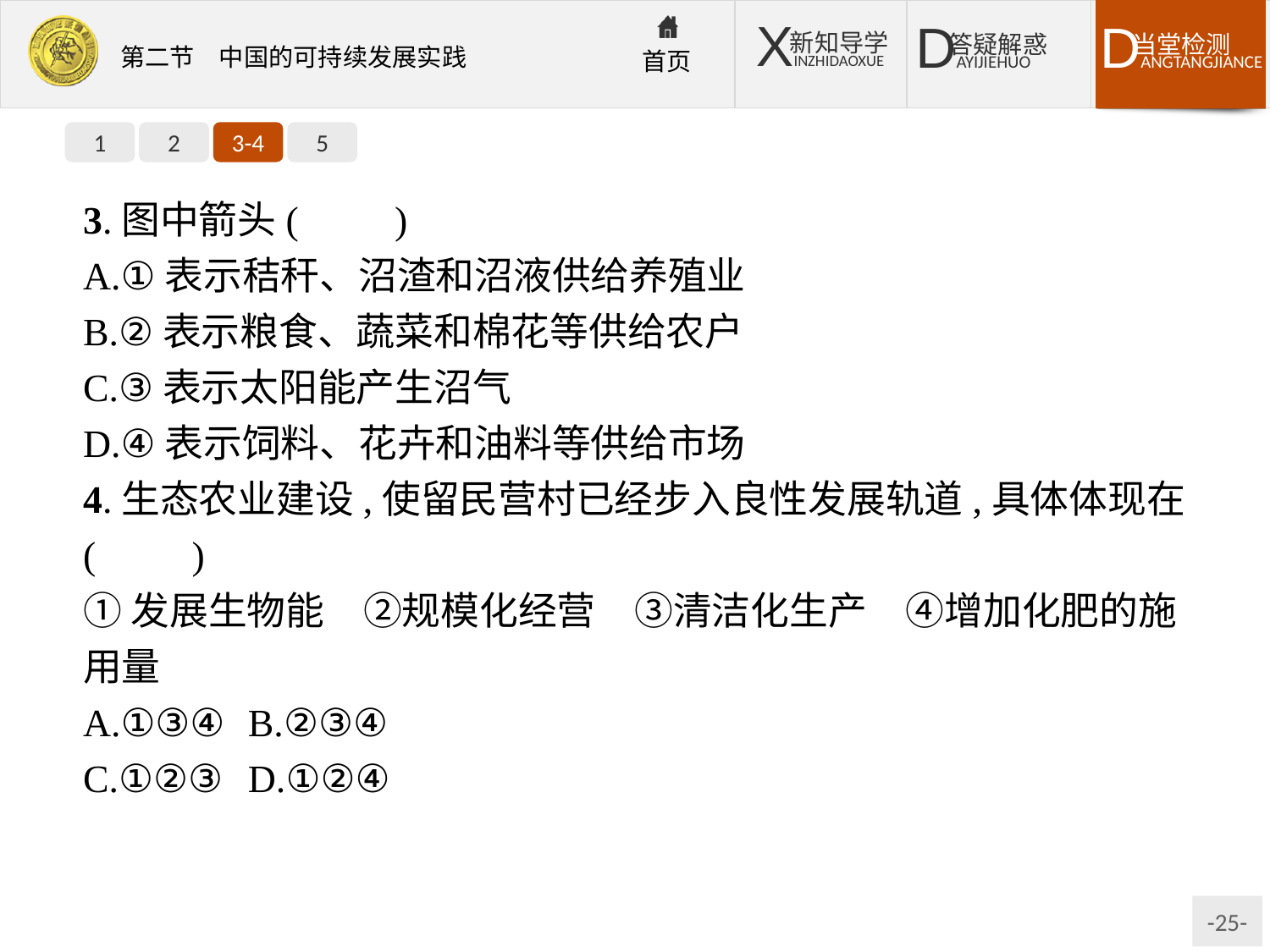

1
2
3-4
5
3.图中箭头(　　)
A.①表示秸秆、沼渣和沼液供给养殖业
B.②表示粮食、蔬菜和棉花等供给农户
C.③表示太阳能产生沼气
D.④表示饲料、花卉和油料等供给市场
4.生态农业建设,使留民营村已经步入良性发展轨道,具体体现在(　　)
①发展生物能　②规模化经营　③清洁化生产　④增加化肥的施用量
A.①③④	B.②③④
C.①②③	D.①②④